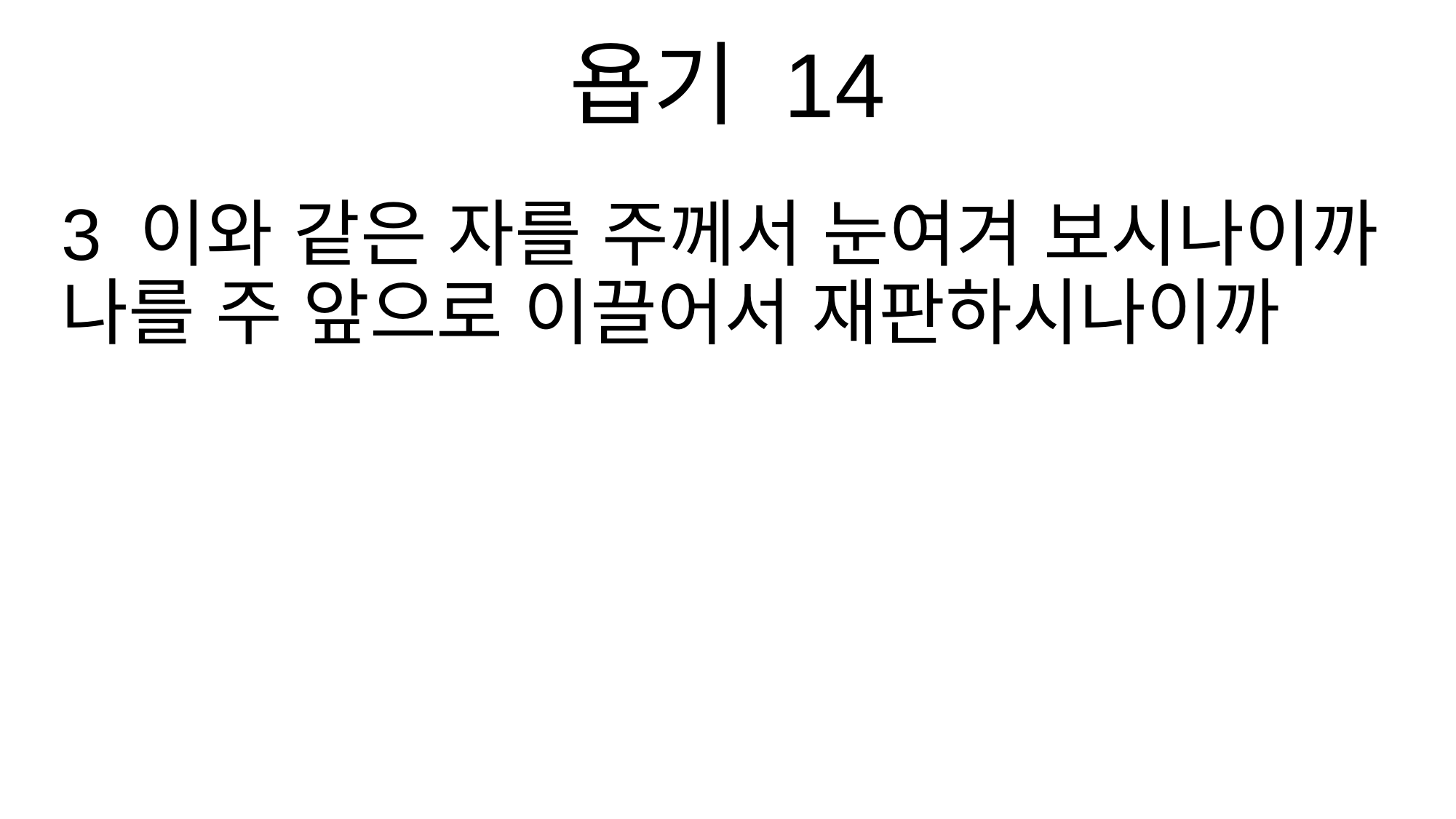

욥기 14
3 이와 같은 자를 주께서 눈여겨 보시나이까 나를 주 앞으로 이끌어서 재판하시나이까